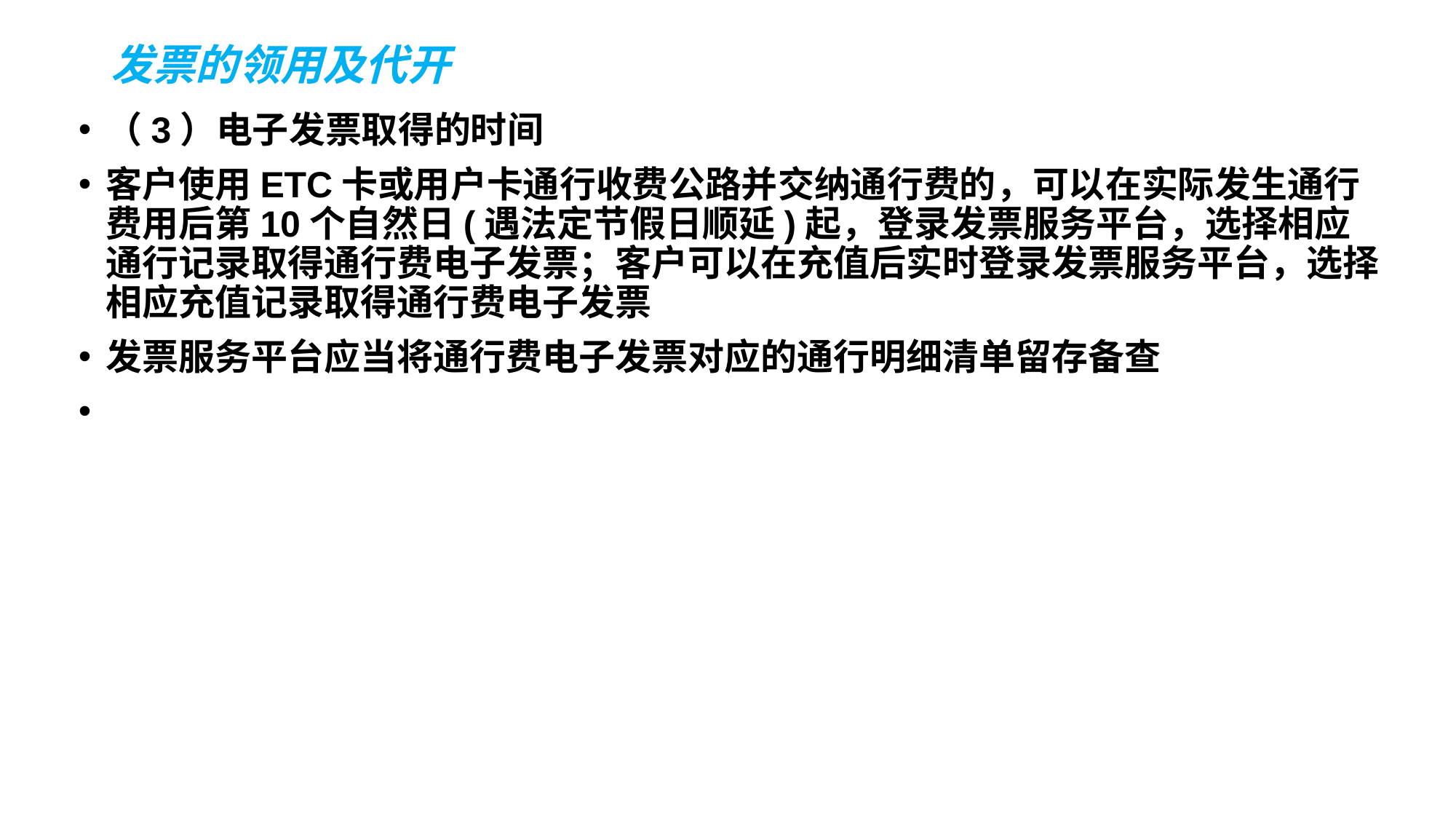

# 发票的领用及代开
（3）电子发票取得的时间
客户使用ETC卡或用户卡通行收费公路并交纳通行费的，可以在实际发生通行费用后第10个自然日(遇法定节假日顺延)起，登录发票服务平台，选择相应通行记录取得通行费电子发票；客户可以在充值后实时登录发票服务平台，选择相应充值记录取得通行费电子发票
发票服务平台应当将通行费电子发票对应的通行明细清单留存备查